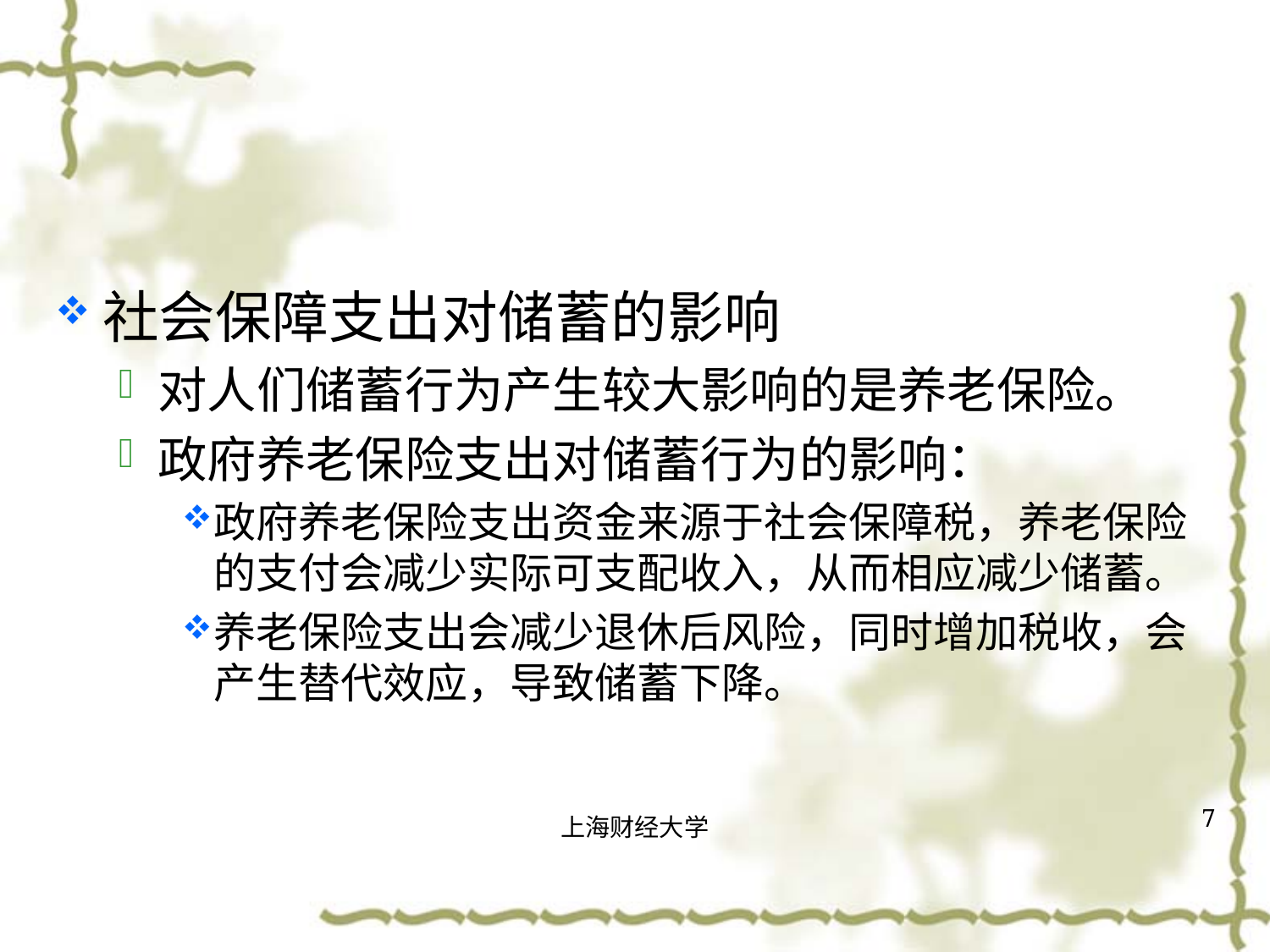

#
社会保障支出对储蓄的影响
对人们储蓄行为产生较大影响的是养老保险。
政府养老保险支出对储蓄行为的影响：
政府养老保险支出资金来源于社会保障税，养老保险的支付会减少实际可支配收入，从而相应减少储蓄。
养老保险支出会减少退休后风险，同时增加税收，会产生替代效应，导致储蓄下降。
7
上海财经大学